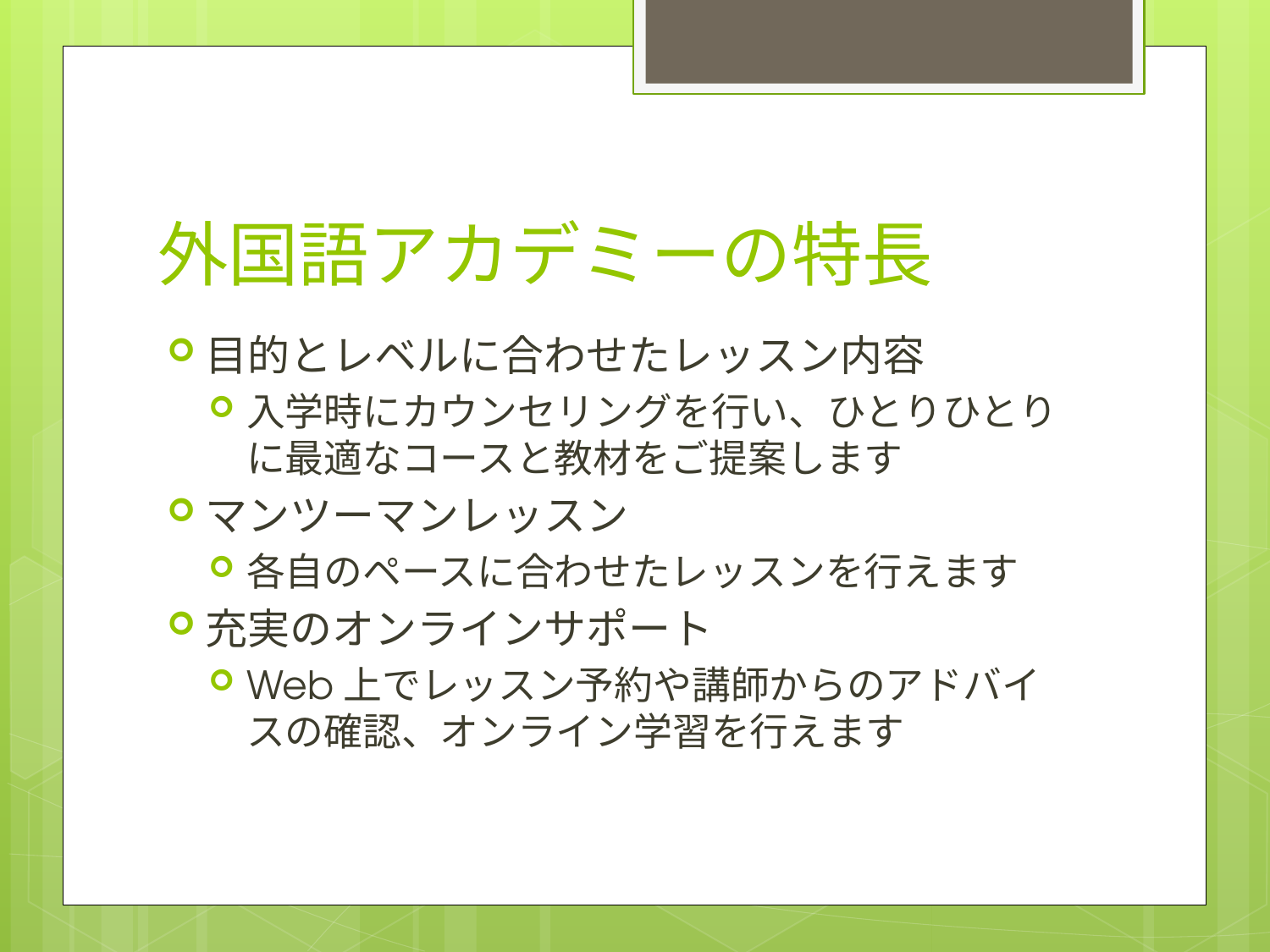

# 外国語アカデミーの特長
目的とレベルに合わせたレッスン内容
入学時にカウンセリングを行い、ひとりひとりに最適なコースと教材をご提案します
マンツーマンレッスン
各自のペースに合わせたレッスンを行えます
充実のオンラインサポート
Web上でレッスン予約や講師からのアドバイスの確認、オンライン学習を行えます